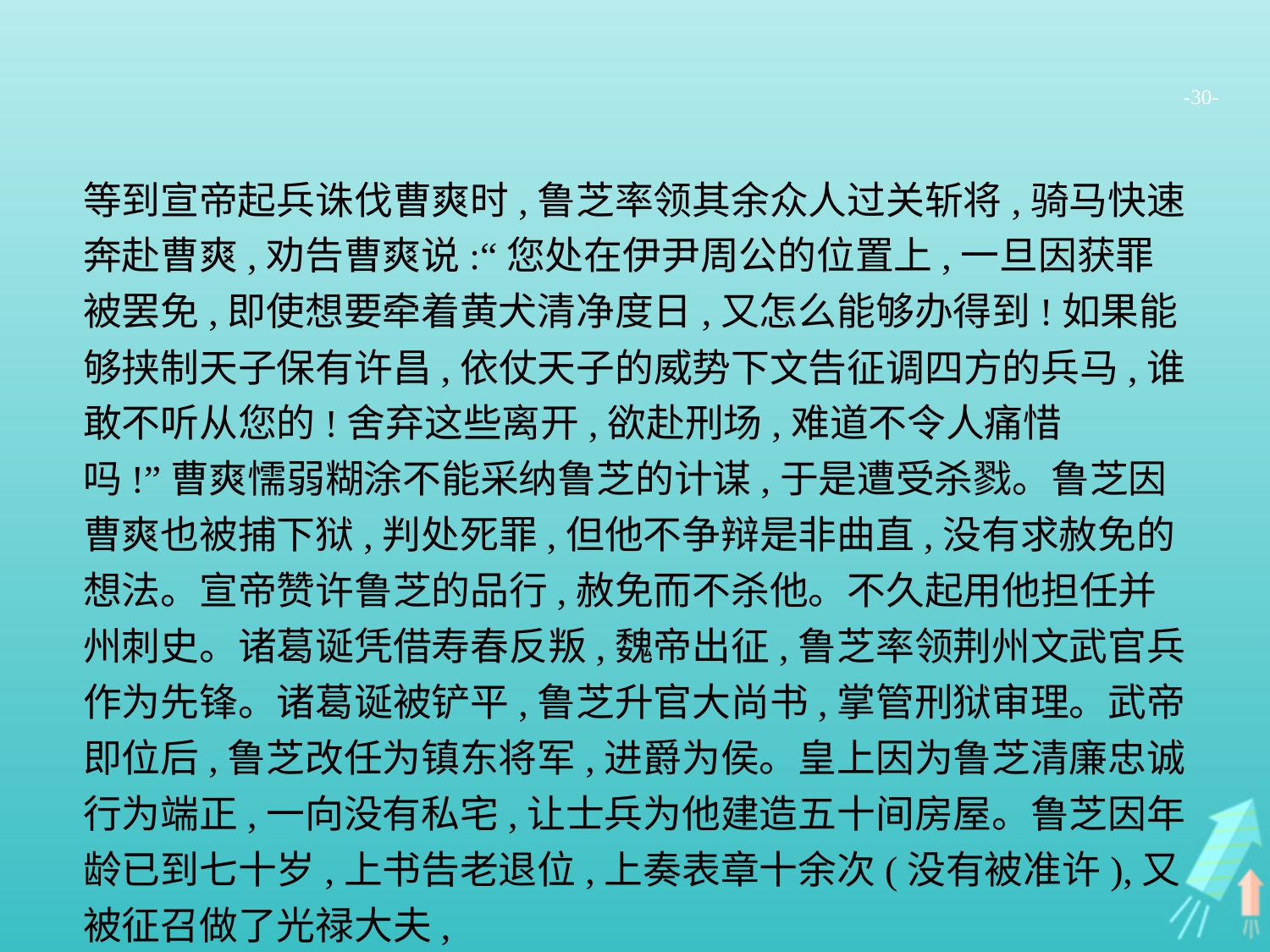

-30-
等到宣帝起兵诛伐曹爽时,鲁芝率领其余众人过关斩将,骑马快速奔赴曹爽,劝告曹爽说:“您处在伊尹周公的位置上,一旦因获罪被罢免,即使想要牵着黄犬清净度日,又怎么能够办得到!如果能够挟制天子保有许昌,依仗天子的威势下文告征调四方的兵马,谁敢不听从您的!舍弃这些离开,欲赴刑场,难道不令人痛惜吗!”曹爽懦弱糊涂不能采纳鲁芝的计谋,于是遭受杀戮。鲁芝因曹爽也被捕下狱,判处死罪,但他不争辩是非曲直,没有求赦免的想法。宣帝赞许鲁芝的品行,赦免而不杀他。不久起用他担任并州刺史。诸葛诞凭借寿春反叛,魏帝出征,鲁芝率领荆州文武官兵作为先锋。诸葛诞被铲平,鲁芝升官大尚书,掌管刑狱审理。武帝即位后,鲁芝改任为镇东将军,进爵为侯。皇上因为鲁芝清廉忠诚行为端正,一向没有私宅,让士兵为他建造五十间房屋。鲁芝因年龄已到七十岁,上书告老退位,上奏表章十余次(没有被准许),又被征召做了光禄大夫,